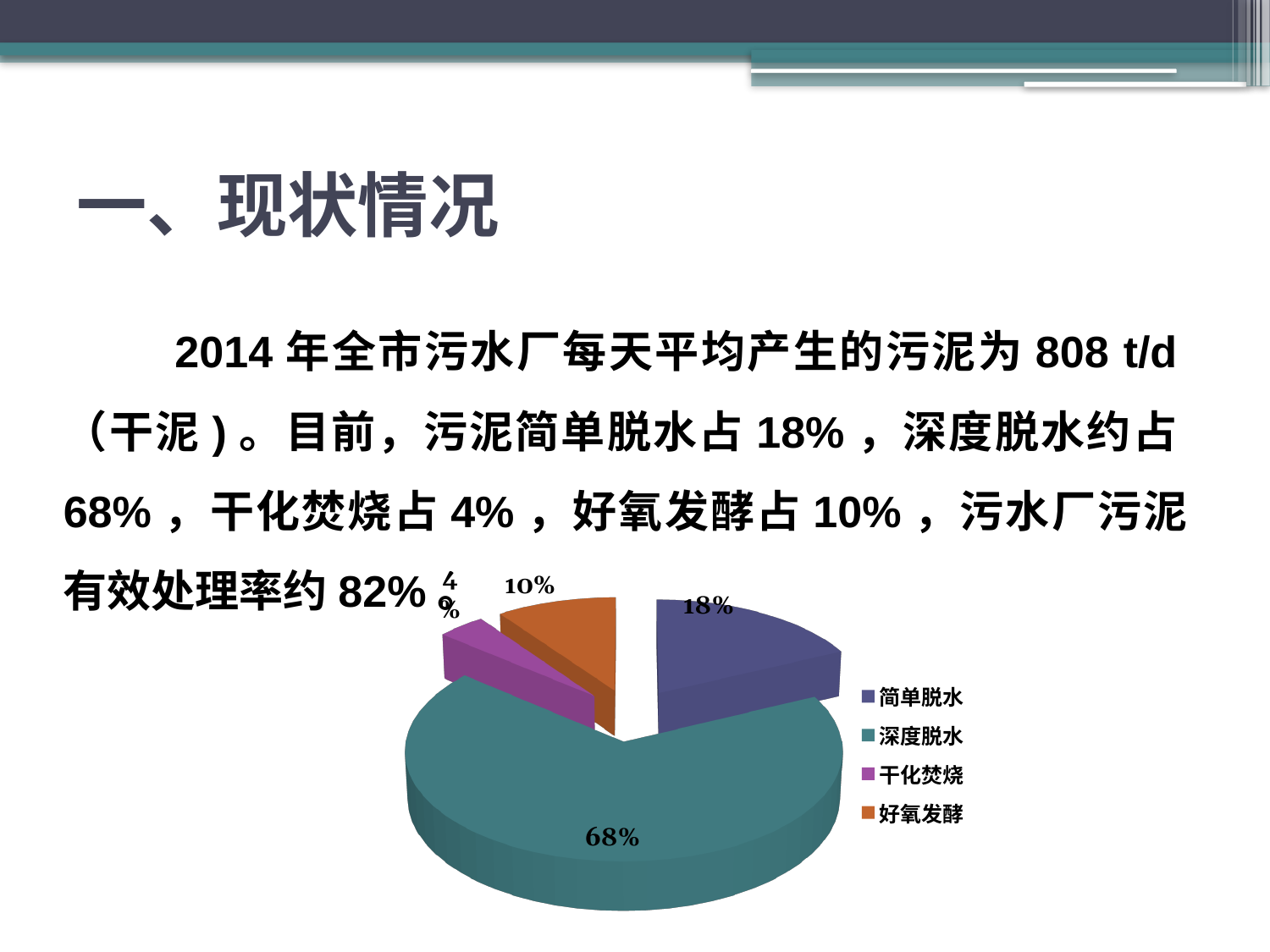

# 一、现状情况
   2014年全市污水厂每天平均产生的污泥为808 t/d（干泥)。目前，污泥简单脱水占18%，深度脱水约占68%，干化焚烧占4%，好氧发酵占10%，污水厂污泥有效处理率约82%。

[unsupported chart]